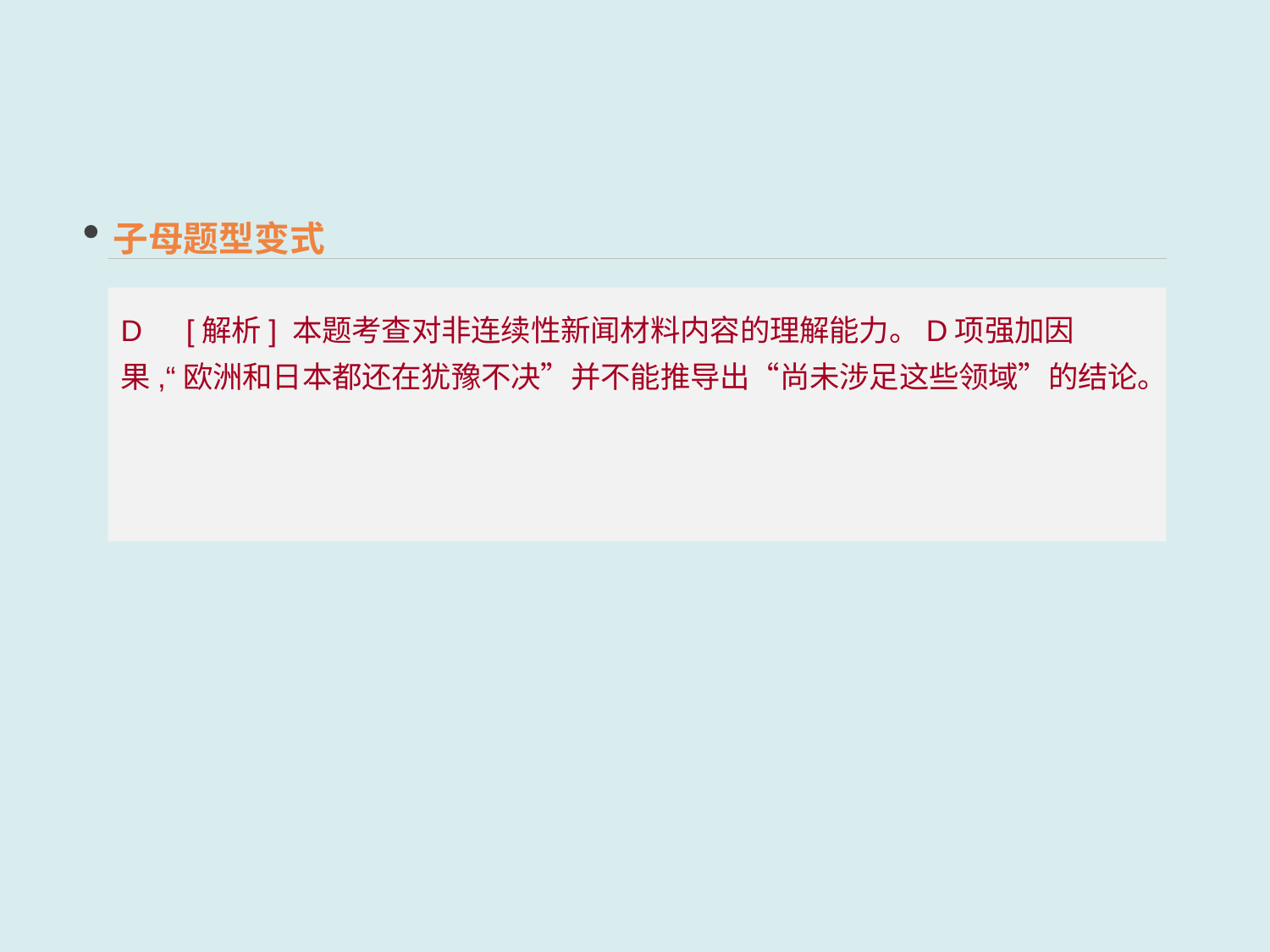

子母题型变式

D　[解析] 本题考查对非连续性新闻材料内容的理解能力。D项强加因果,“欧洲和日本都还在犹豫不决”并不能推导出“尚未涉足这些领域”的结论。